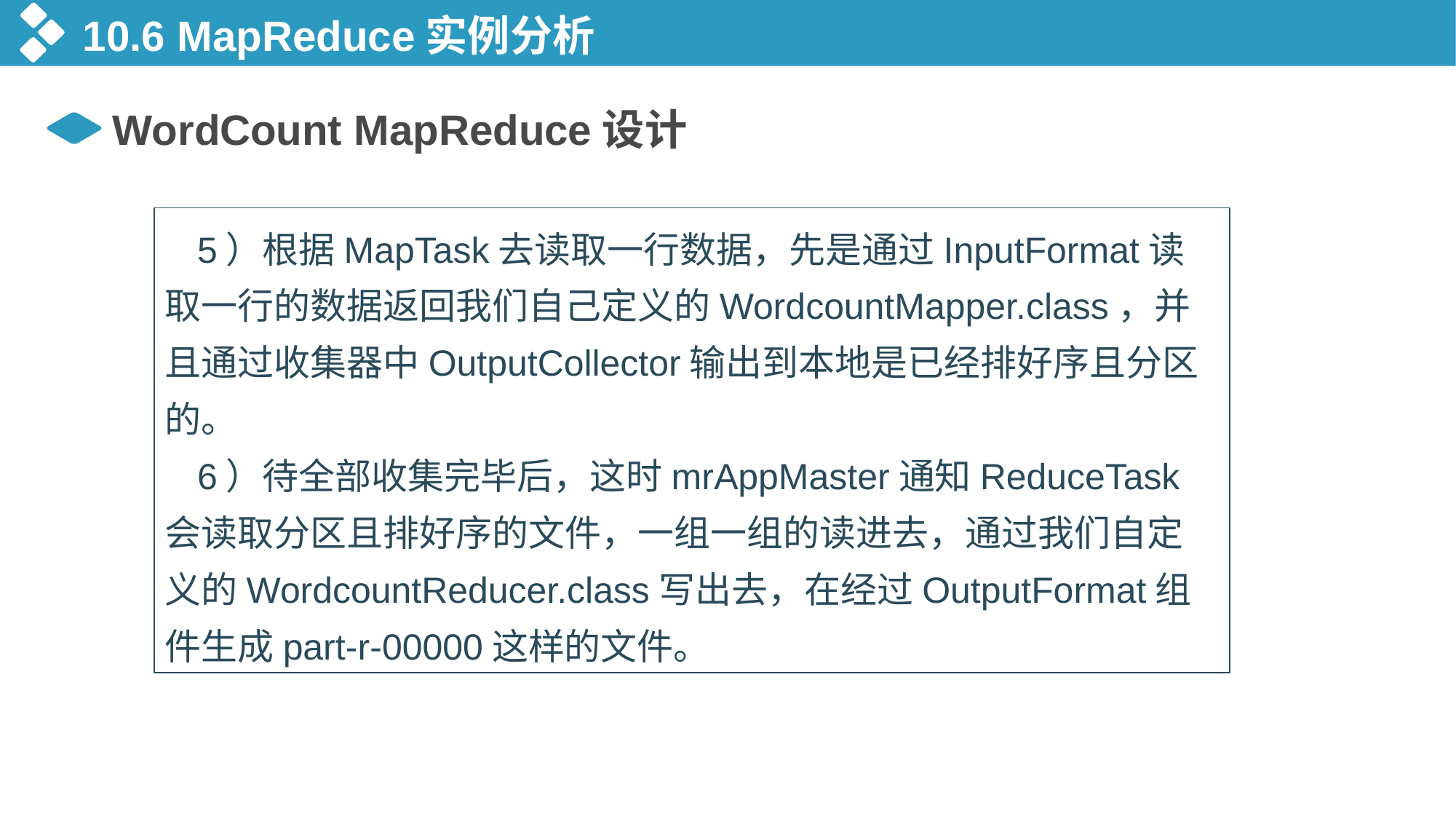

10.6 MapReduce实例分析
WordCount MapReduce设计

5）根据MapTask去读取一行数据，先是通过InputFormat读取一行的数据返回我们自己定义的WordcountMapper.class，并且通过收集器中OutputCollector输出到本地是已经排好序且分区的。
6）待全部收集完毕后，这时mrAppMaster通知ReduceTask会读取分区且排好序的文件，一组一组的读进去，通过我们自定义的WordcountReducer.class写出去，在经过OutputFormat组件生成part-r-00000这样的文件。